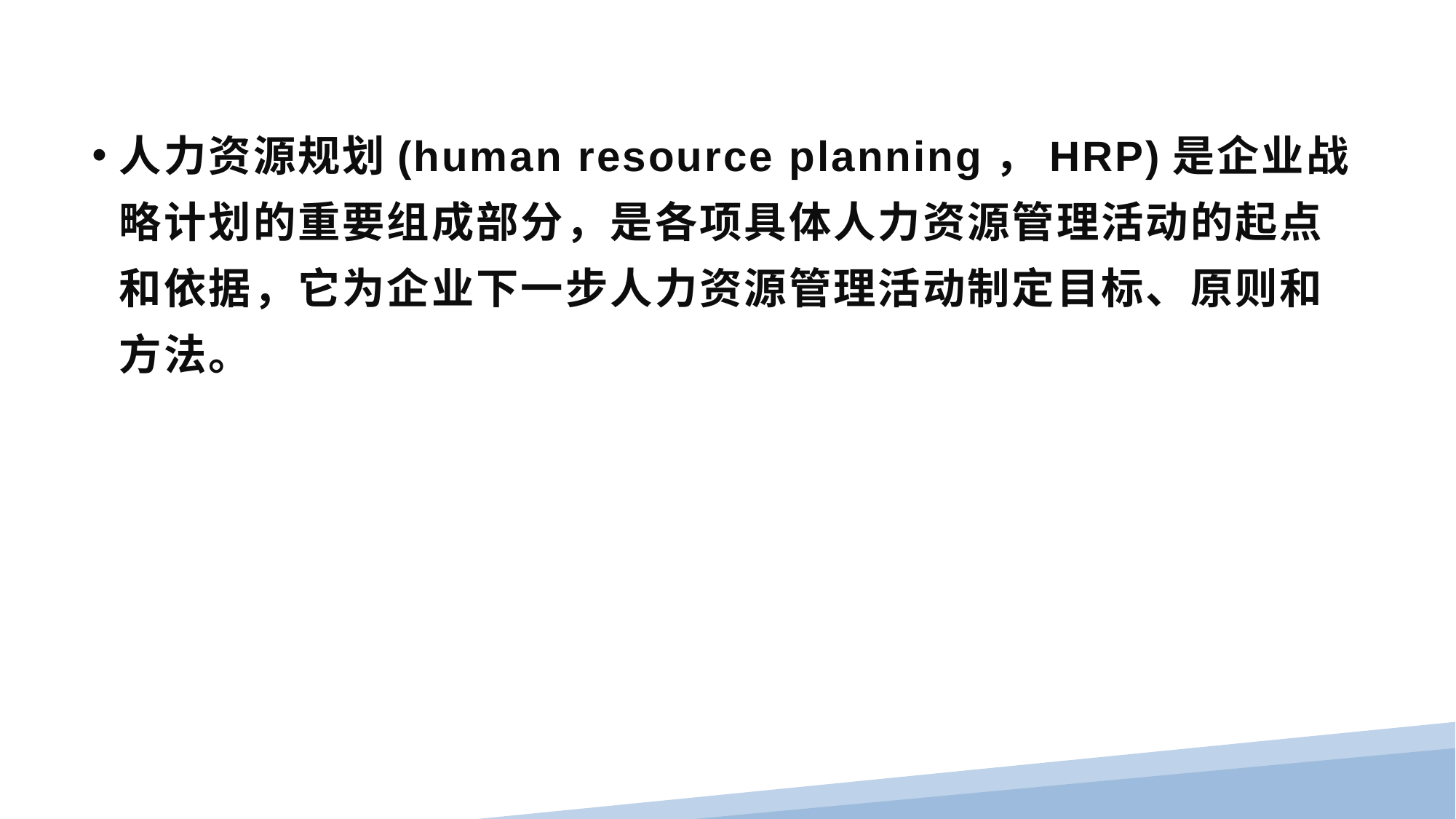

#
人力资源规划(human resource planning，HRP)是企业战略计划的重要组成部分，是各项具体人力资源管理活动的起点和依据，它为企业下一步人力资源管理活动制定目标、原则和方法。